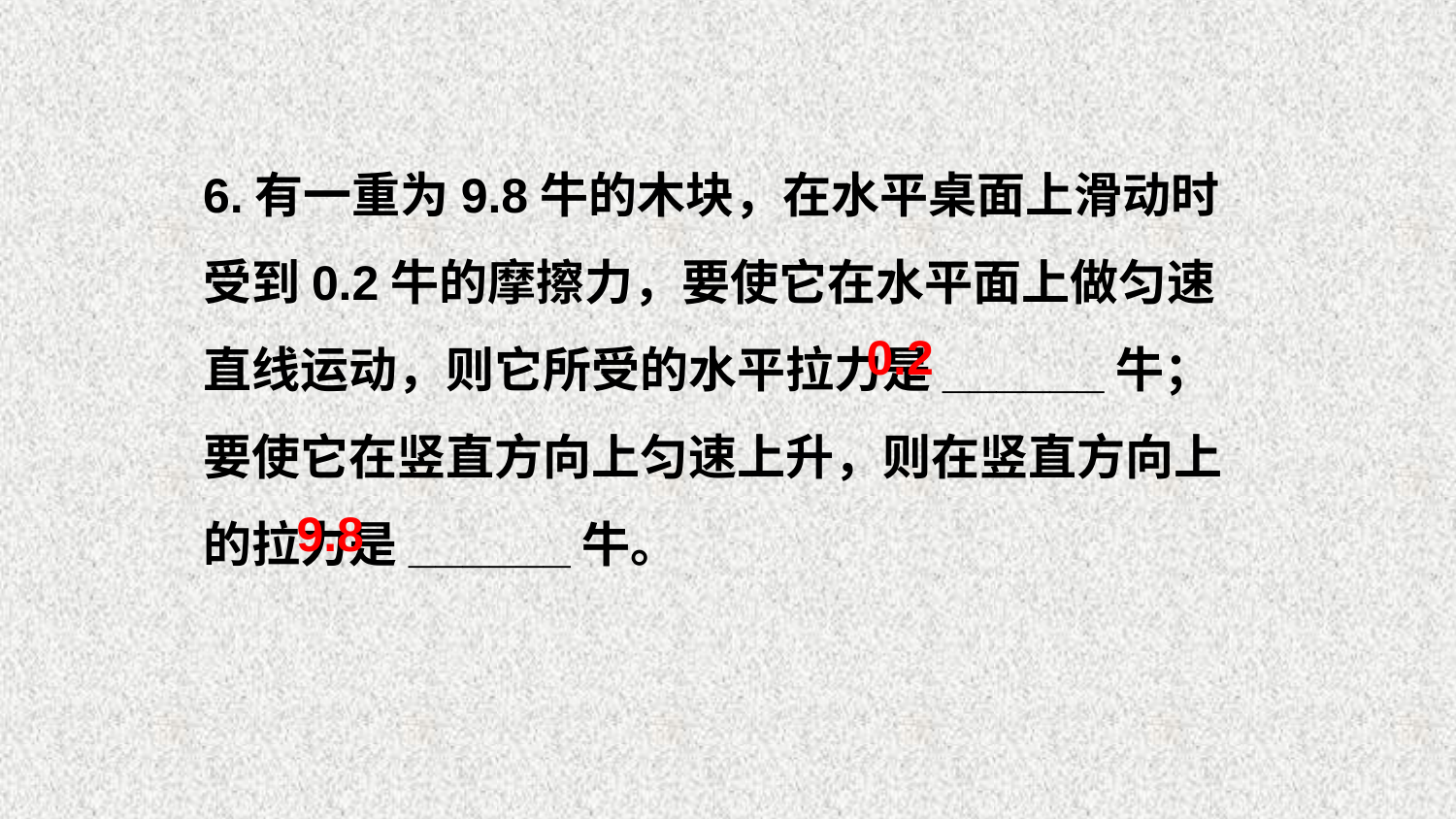

6.有一重为9.8牛的木块，在水平桌面上滑动时受到0.2牛的摩擦力，要使它在水平面上做匀速直线运动，则它所受的水平拉力是______牛；要使它在竖直方向上匀速上升，则在竖直方向上的拉力是______牛。
0.2
9.8